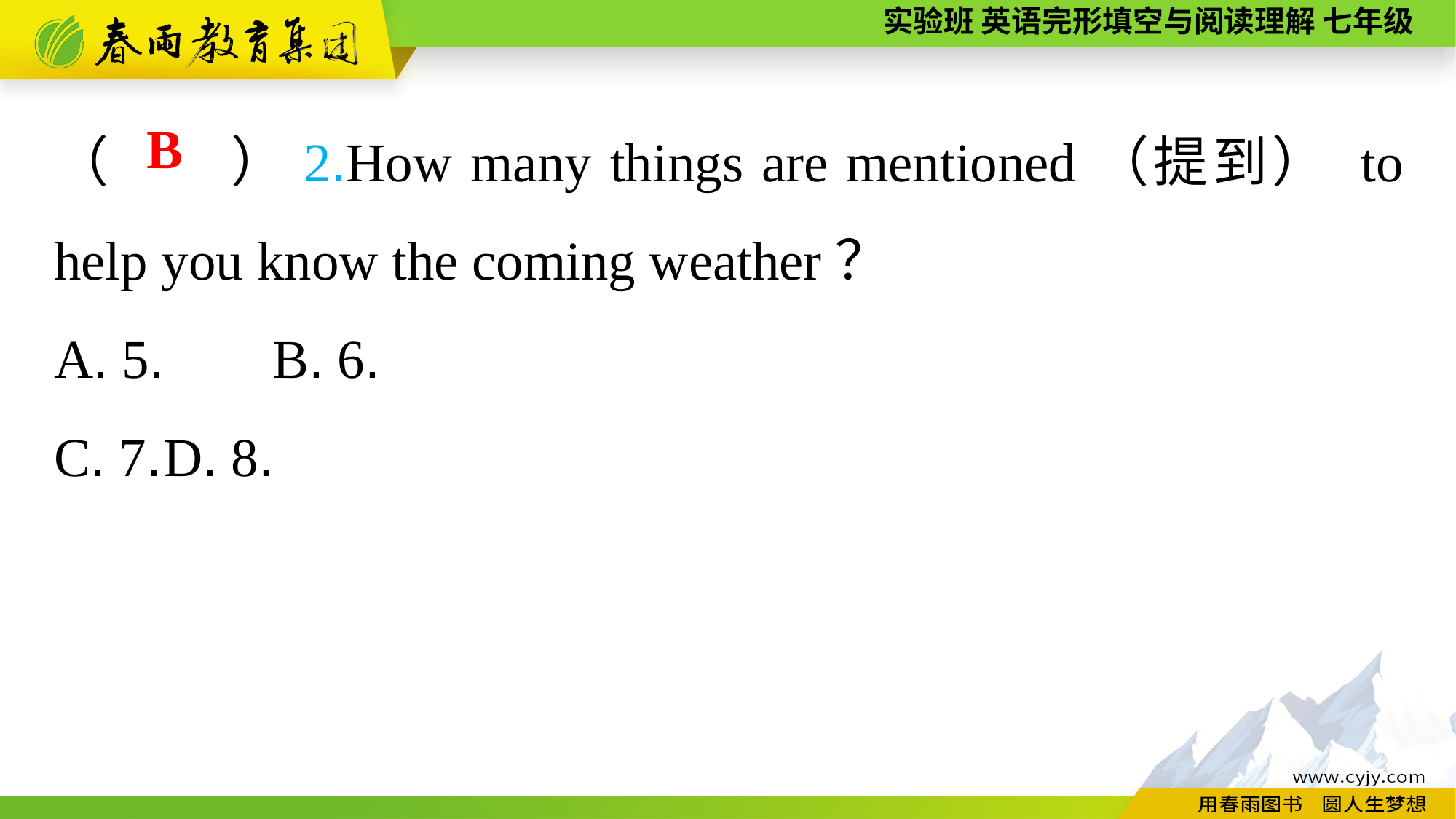

（　　）2.How many things are mentioned（提到） to help you know the coming weather？
A. 5.	B. 6.
C. 7.	D. 8.
B